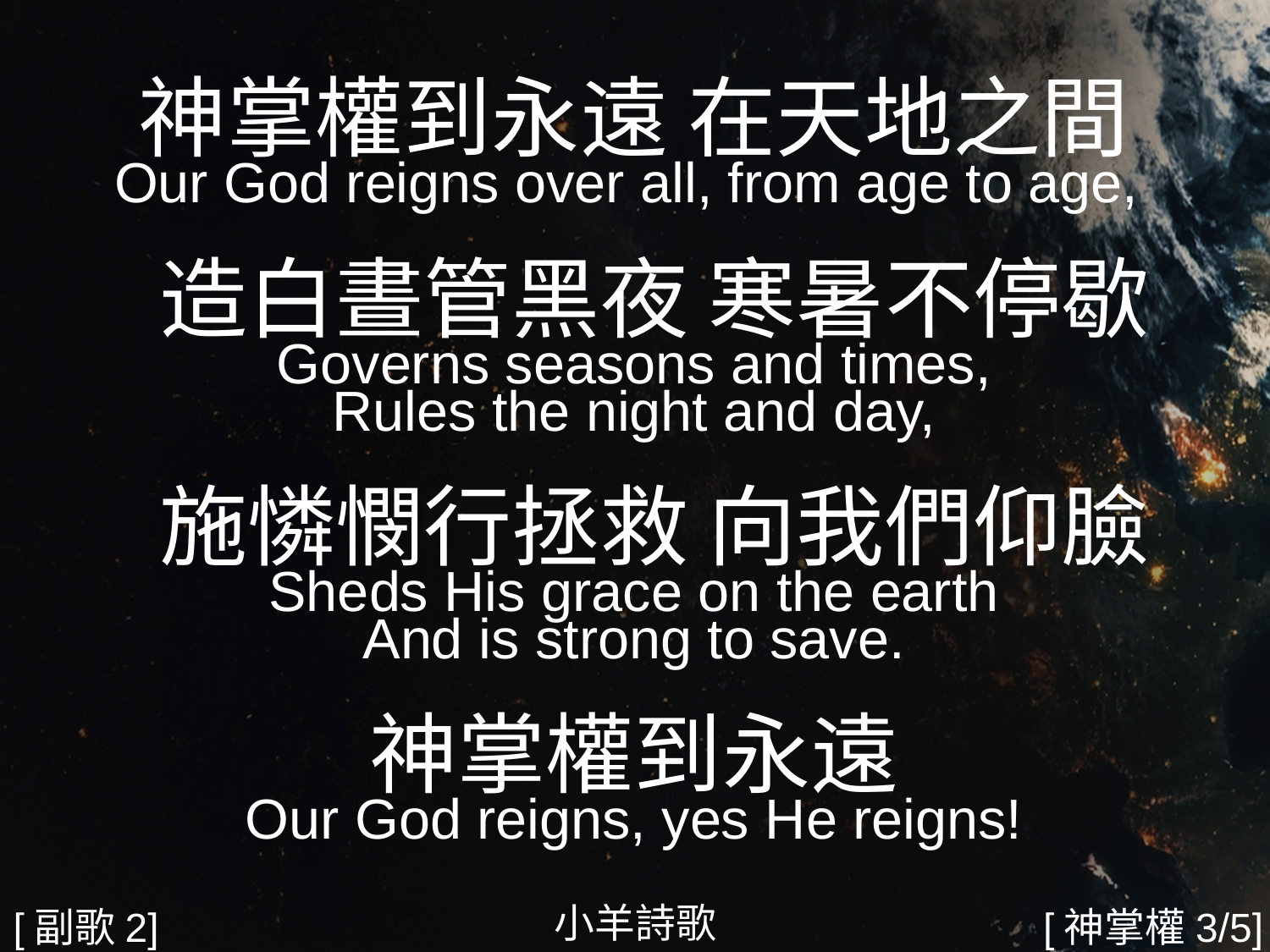

神掌權到永遠 在天地之間
Our God reigns over all, from age to age,

 造白晝管黑夜 寒暑不停歇
Governs seasons and times,
Rules the night and day,

 施憐憫行拯救 向我們仰臉
Sheds His grace on the earth
And is strong to save.

神掌權到永遠
Our God reigns, yes He reigns!

#

小羊詩歌
[副歌2]
[神掌權3/5]